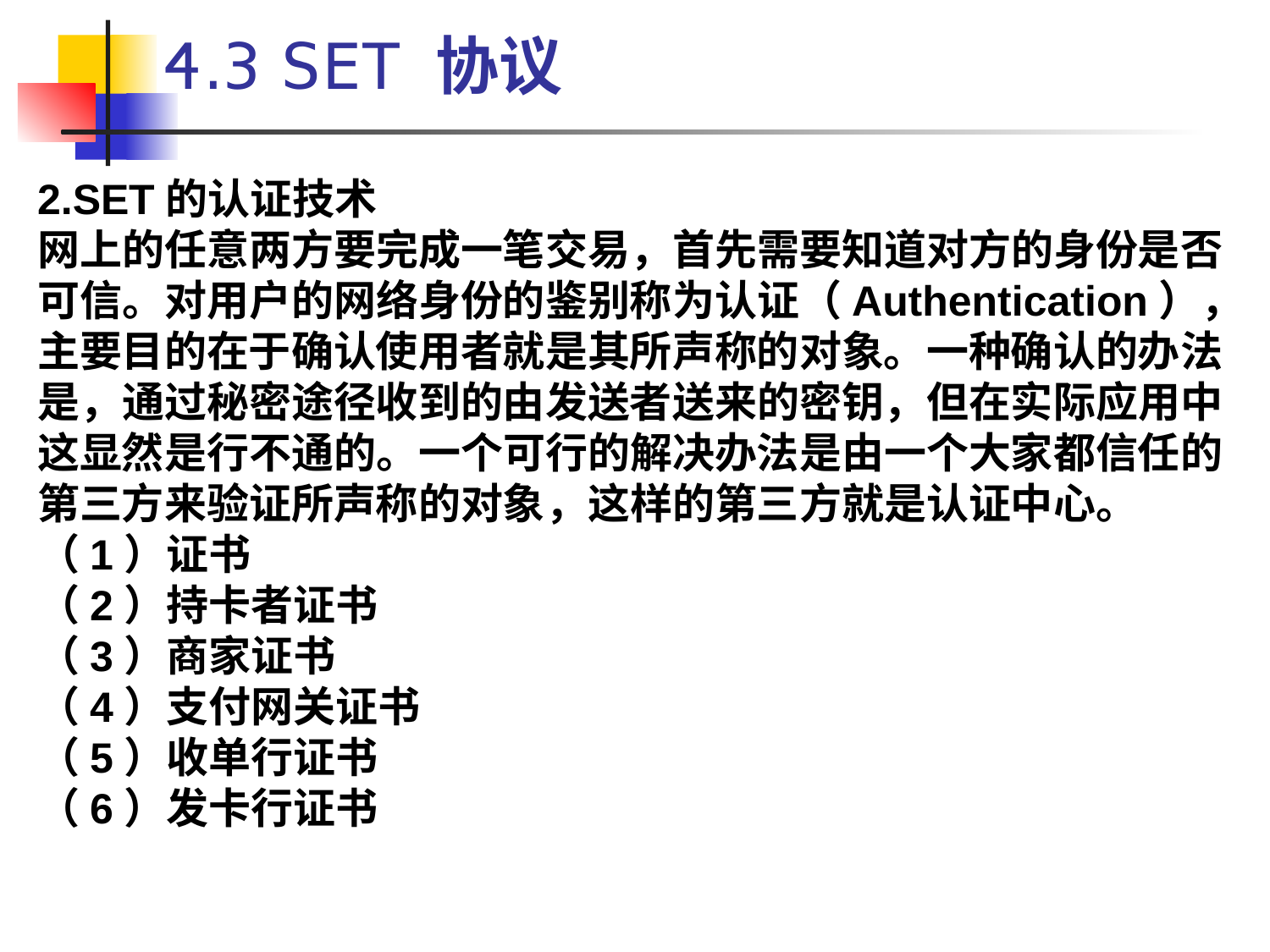

4.3 SET 协议
2.SET的认证技术
网上的任意两方要完成一笔交易，首先需要知道对方的身份是否可信。对用户的网络身份的鉴别称为认证（Authentication），主要目的在于确认使用者就是其所声称的对象。一种确认的办法是，通过秘密途径收到的由发送者送来的密钥，但在实际应用中这显然是行不通的。一个可行的解决办法是由一个大家都信任的第三方来验证所声称的对象，这样的第三方就是认证中心。
（1）证书
（2）持卡者证书
（3）商家证书
（4）支付网关证书
（5）收单行证书
（6）发卡行证书